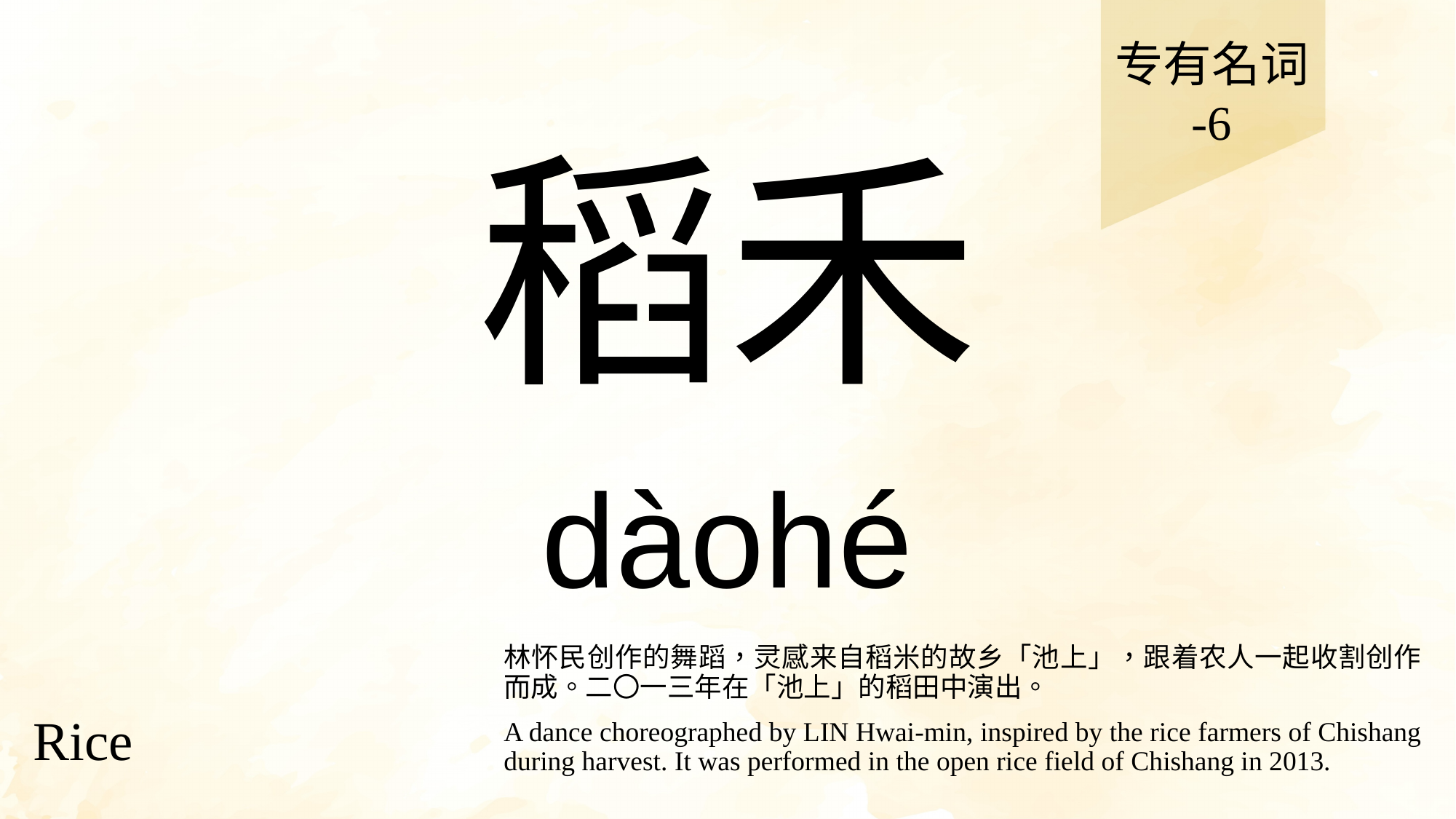

专有名词
-6
# 稻禾
dàohé
林怀民创作的舞蹈，灵感来自稻米的故乡「池上」，跟着农人一起收割创作而成。二〇一三年在「池上」的稻田中演出。
A dance choreographed by LIN Hwai-min, inspired by the rice farmers of Chishang during harvest. It was performed in the open rice field of Chishang in 2013.
Rice